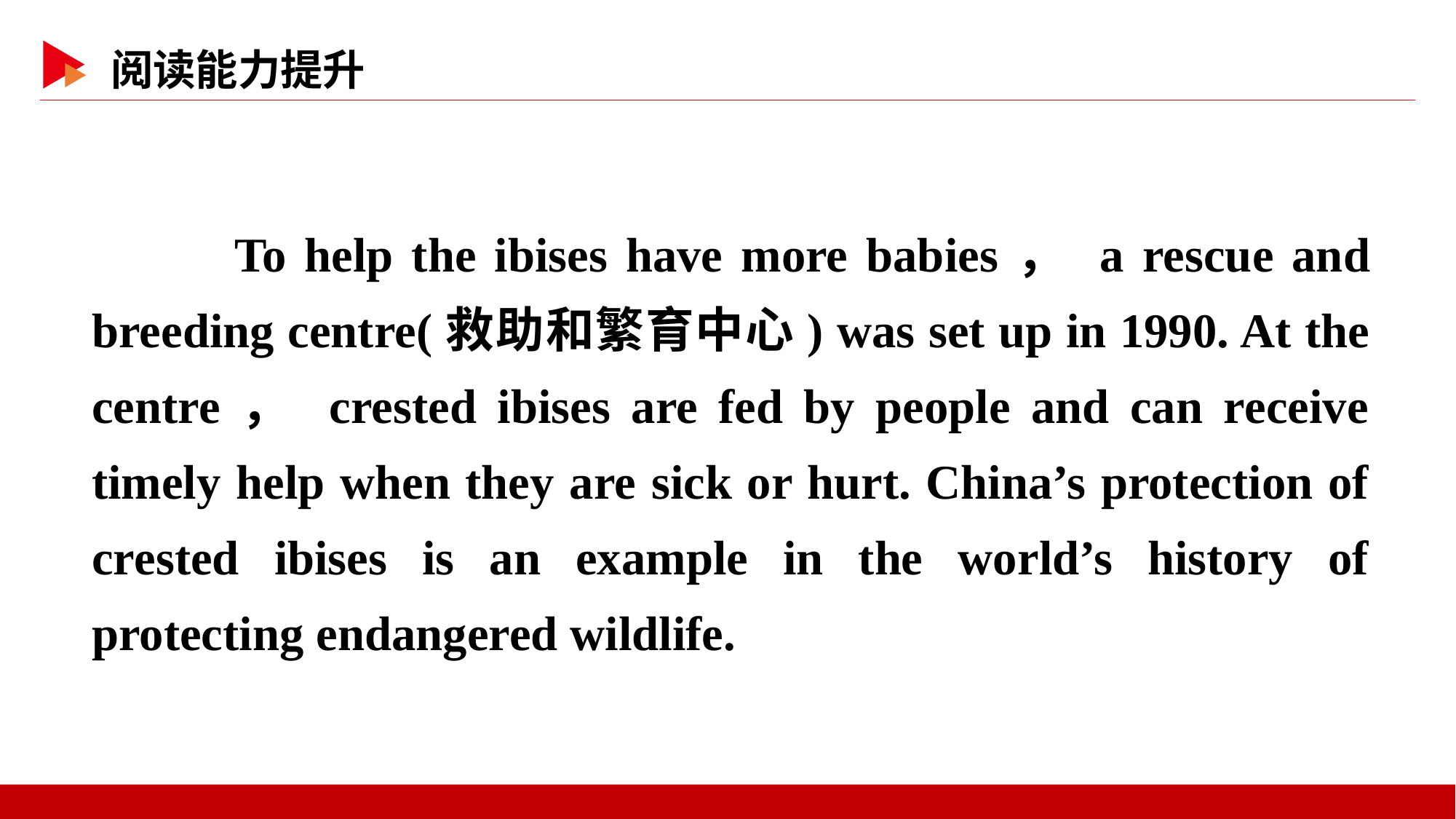

To help the ibises have more babies， a rescue and breeding centre(救助和繁育中心) was set up in 1990. At the centre， crested ibises are fed by people and can receive timely help when they are sick or hurt. China’s protection of crested ibises is an example in the world’s history of protecting endangered wildlife.